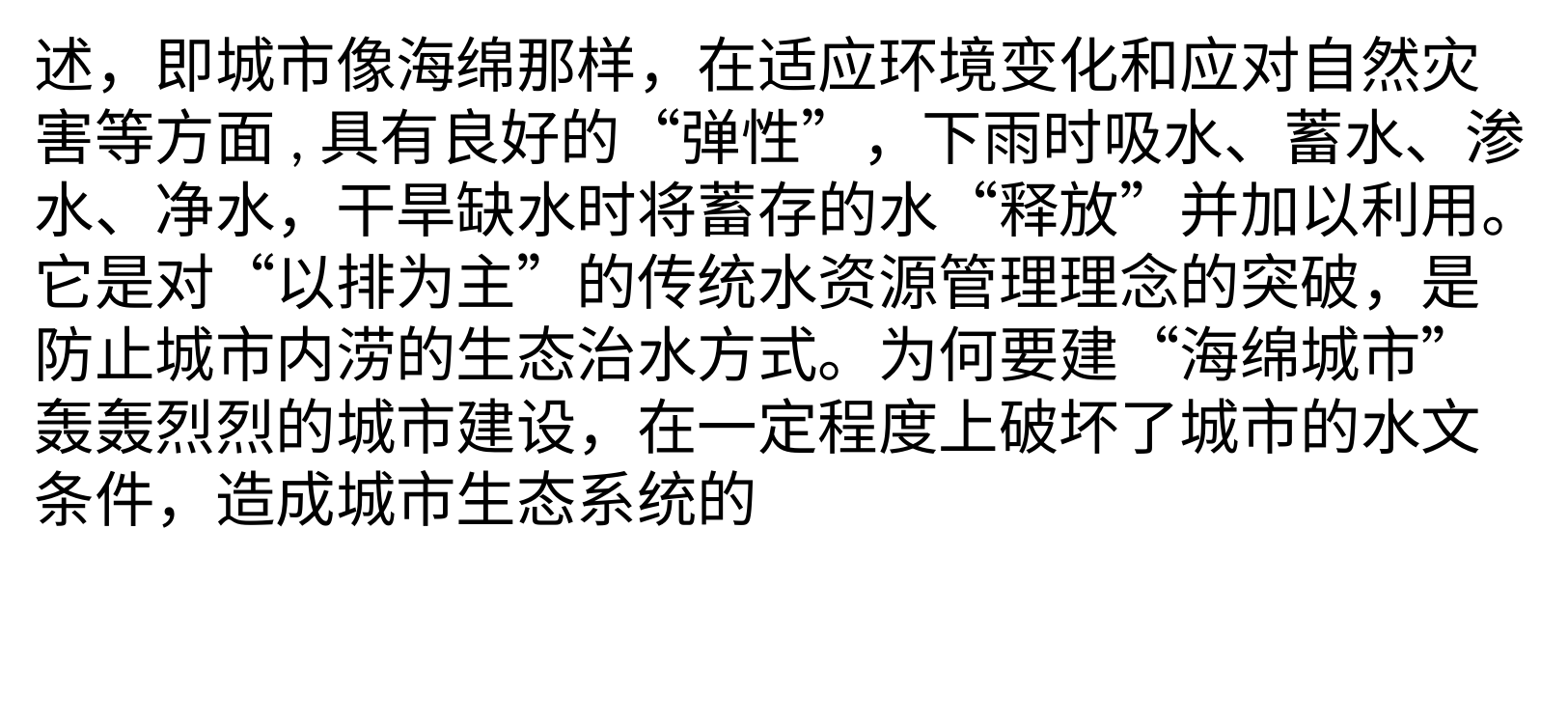

述，即城市像海绵那样，在适应环境变化和应对自然灾害等方面,具有良好的“弹性”，下雨时吸水、蓄水、渗水、净水，干旱缺水时将蓄存的水“释放”并加以利用。它是对“以排为主”的传统水资源管理理念的突破，是防止城市内涝的生态治水方式。为何要建“海绵城市”轰轰烈烈的城市建设，在一定程度上破坏了城市的水文条件，造成城市生态系统的